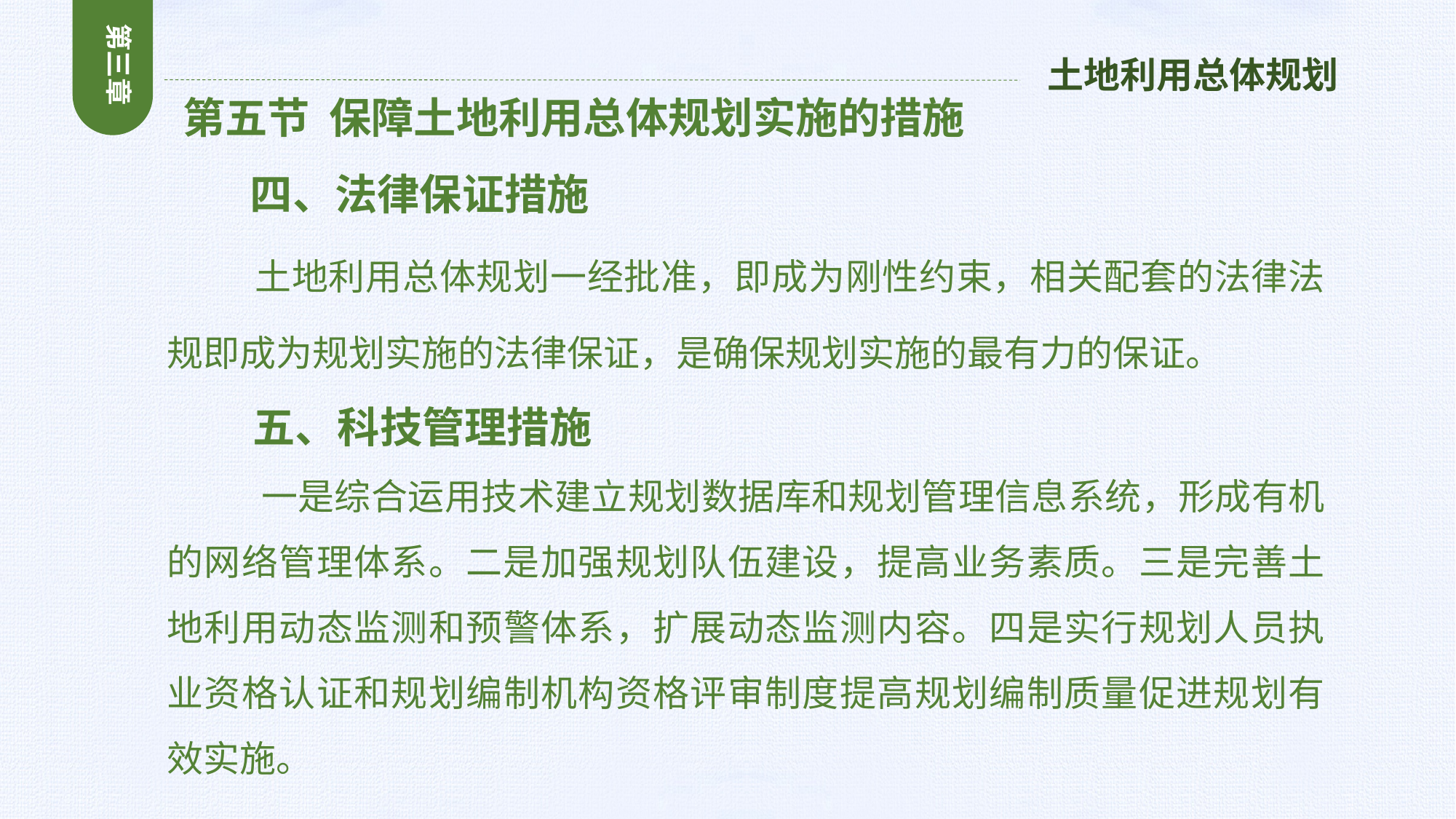

第三章
土地利用总体规划
 第五节  保障土地利用总体规划实施的措施
        四、法律保证措施
        土地利用总体规划一经批准，即成为刚性约束，相关配套的法律法规即成为规划实施的法律保证，是确保规划实施的最有力的保证。
        五、科技管理措施
          一是综合运用技术建立规划数据库和规划管理信息系统，形成有机的网络管理体系。二是加强规划队伍建设，提高业务素质。三是完善土地利用动态监测和预警体系，扩展动态监测内容。四是实行规划人员执业资格认证和规划编制机构资格评审制度提高规划编制质量促进规划有效实施。